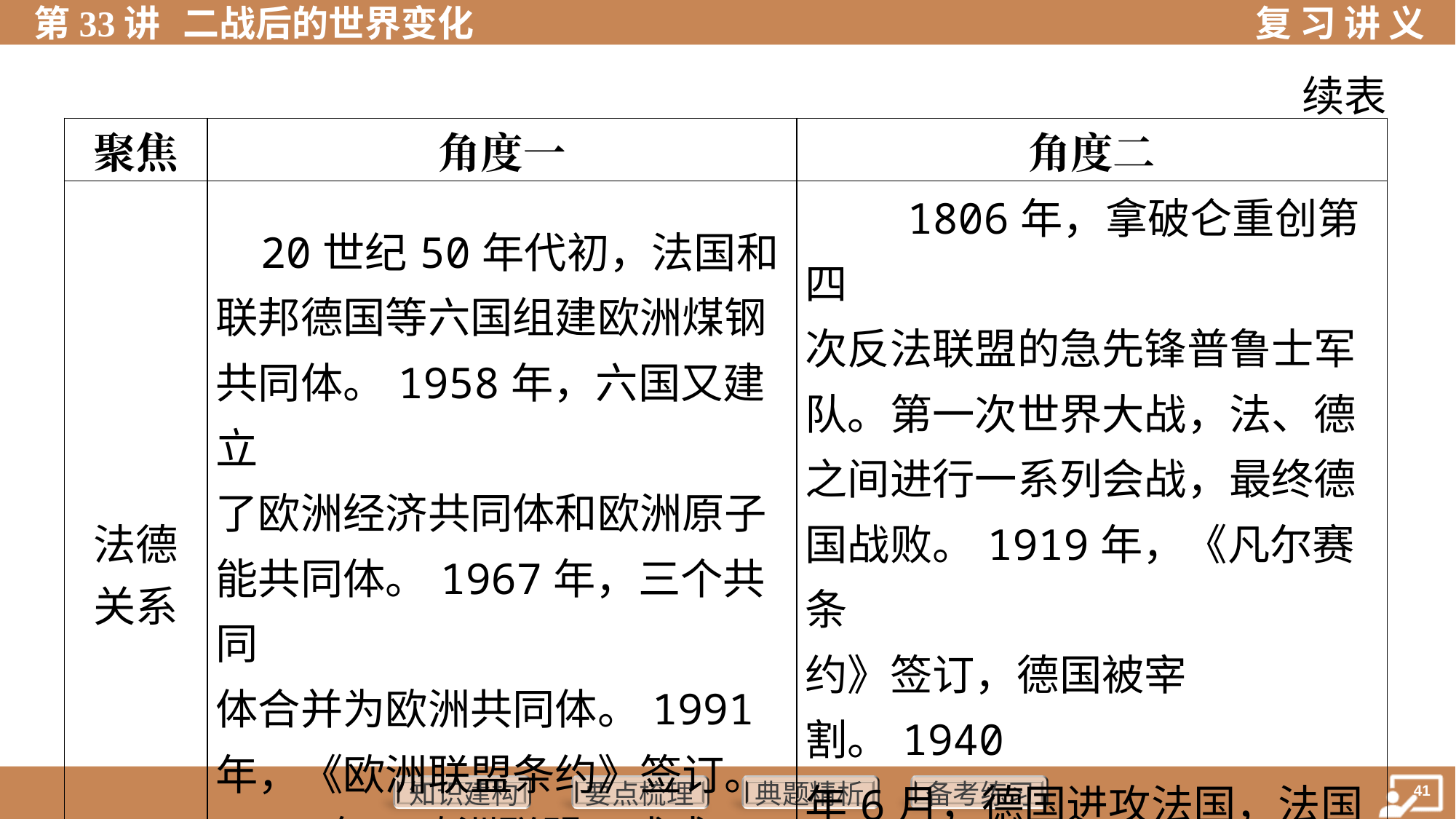

续表
| 聚焦 | 角度一 | 角度二 |
| --- | --- | --- |
| 法德 关系 | 20世纪50年代初，法国和 联邦德国等六国组建欧洲煤钢 共同体。1958年，六国又建立 了欧洲经济共同体和欧洲原子 能共同体。1967年，三个共同 体合并为欧洲共同体。1991 年，《欧洲联盟条约》签订。 1993年，欧洲联盟正式成立。 | 1806年，拿破仑重创第四 次反法联盟的急先锋普鲁士军 队。第一次世界大战，法、德 之间进行一系列会战，最终德 国战败。1919年，《凡尔赛条 约》签订，德国被宰割。1940 年6月，德国进攻法国，法国贝 当政府投降。 |
| ——其他材料均摘编自人教版历史教科书 |  |  |